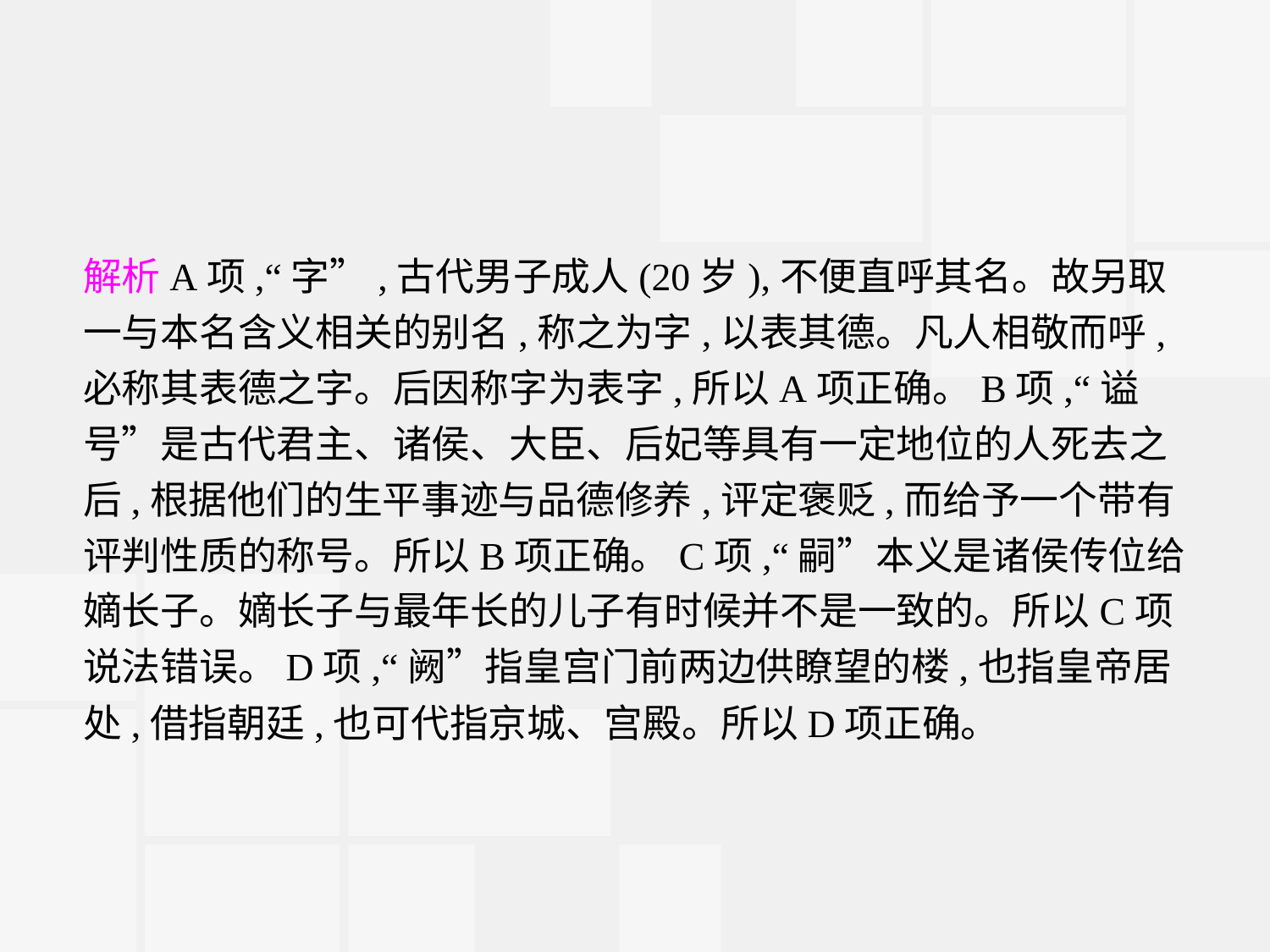

解析A项,“字”,古代男子成人(20岁),不便直呼其名。故另取一与本名含义相关的别名,称之为字,以表其德。凡人相敬而呼,必称其表德之字。后因称字为表字,所以A项正确。B项,“谥号”是古代君主、诸侯、大臣、后妃等具有一定地位的人死去之后,根据他们的生平事迹与品德修养,评定褒贬,而给予一个带有评判性质的称号。所以B项正确。C项,“嗣”本义是诸侯传位给嫡长子。嫡长子与最年长的儿子有时候并不是一致的。所以C项说法错误。D项,“阙”指皇宫门前两边供瞭望的楼,也指皇帝居处,借指朝廷,也可代指京城、宫殿。所以D项正确。